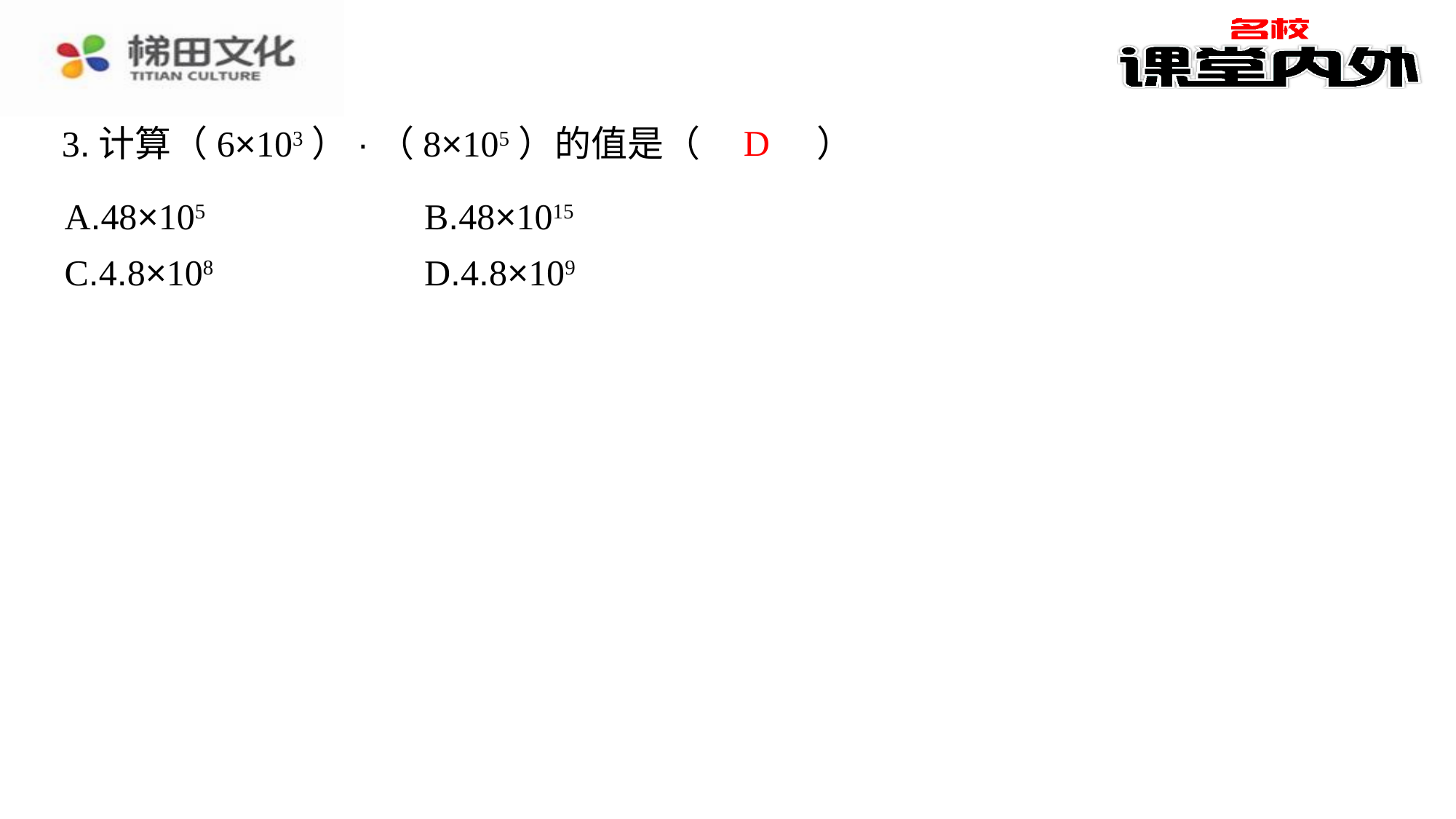

D
3.计算（6×103）·（8×105）的值是（　D　）
| A.48×105 | B.48×1015 |
| --- | --- |
| C.4.8×108 | D.4.8×109 |